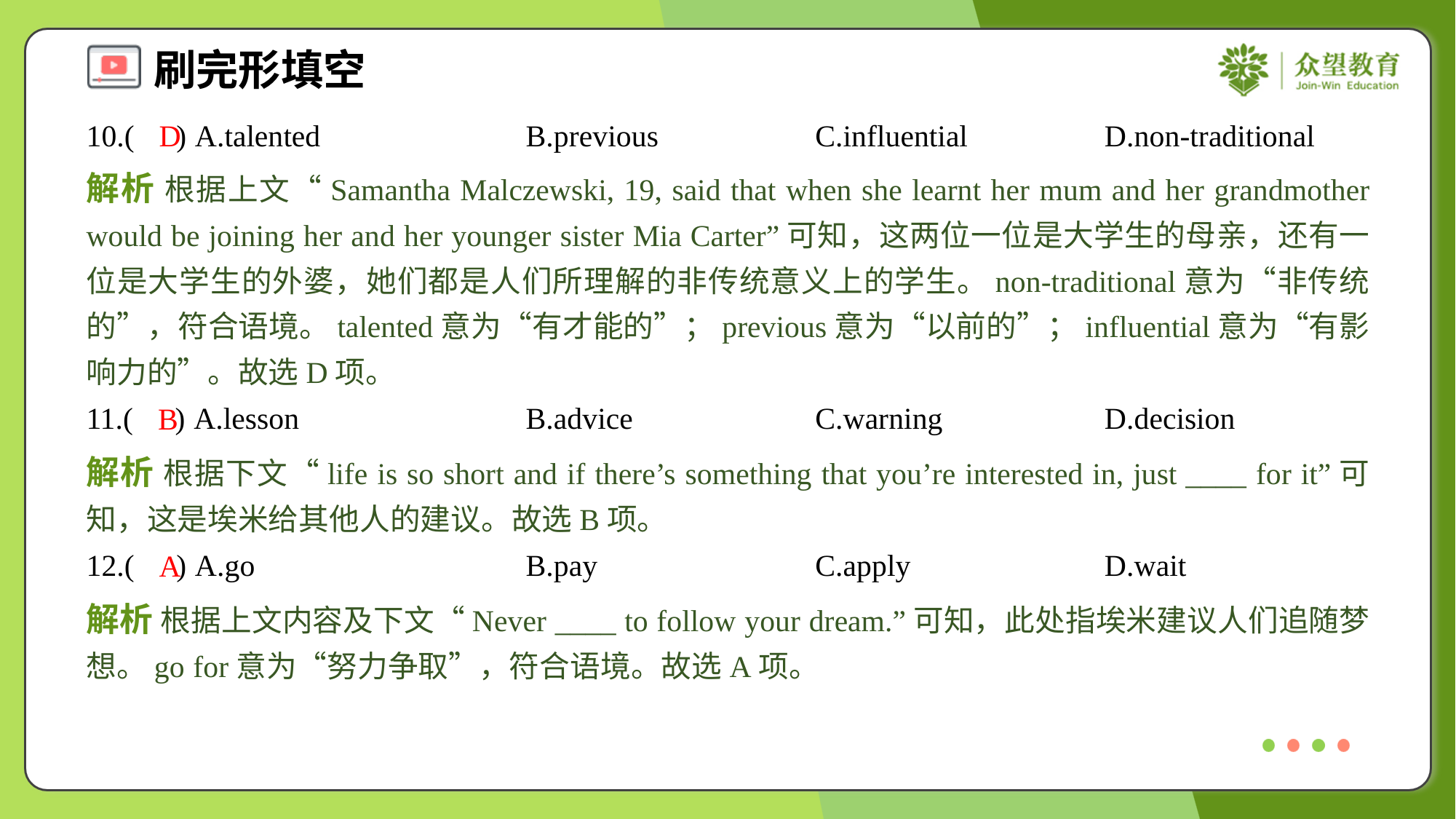

10.(     ) A.talented	B.previous	C.influential	D.non-traditional
D
解析 根据上文“Samantha Malczewski, 19, said that when she learnt her mum and her grandmother would be joining her and her younger sister Mia Carter”可知，这两位一位是大学生的母亲，还有一位是大学生的外婆，她们都是人们所理解的非传统意义上的学生。non-traditional意为“非传统的”，符合语境。talented意为“有才能的”；previous意为“以前的”；influential意为“有影响力的”。故选D项。
11.(     ) A.lesson	B.advice	C.warning	D.decision
B
解析 根据下文“life is so short and if there’s something that you’re interested in, just ____ for it”可知，这是埃米给其他人的建议。故选B项。
12.(     ) A.go	B.pay	C.apply	D.wait
A
解析 根据上文内容及下文“Never ____ to follow your dream.”可知，此处指埃米建议人们追随梦想。go for意为“努力争取”，符合语境。故选A项。